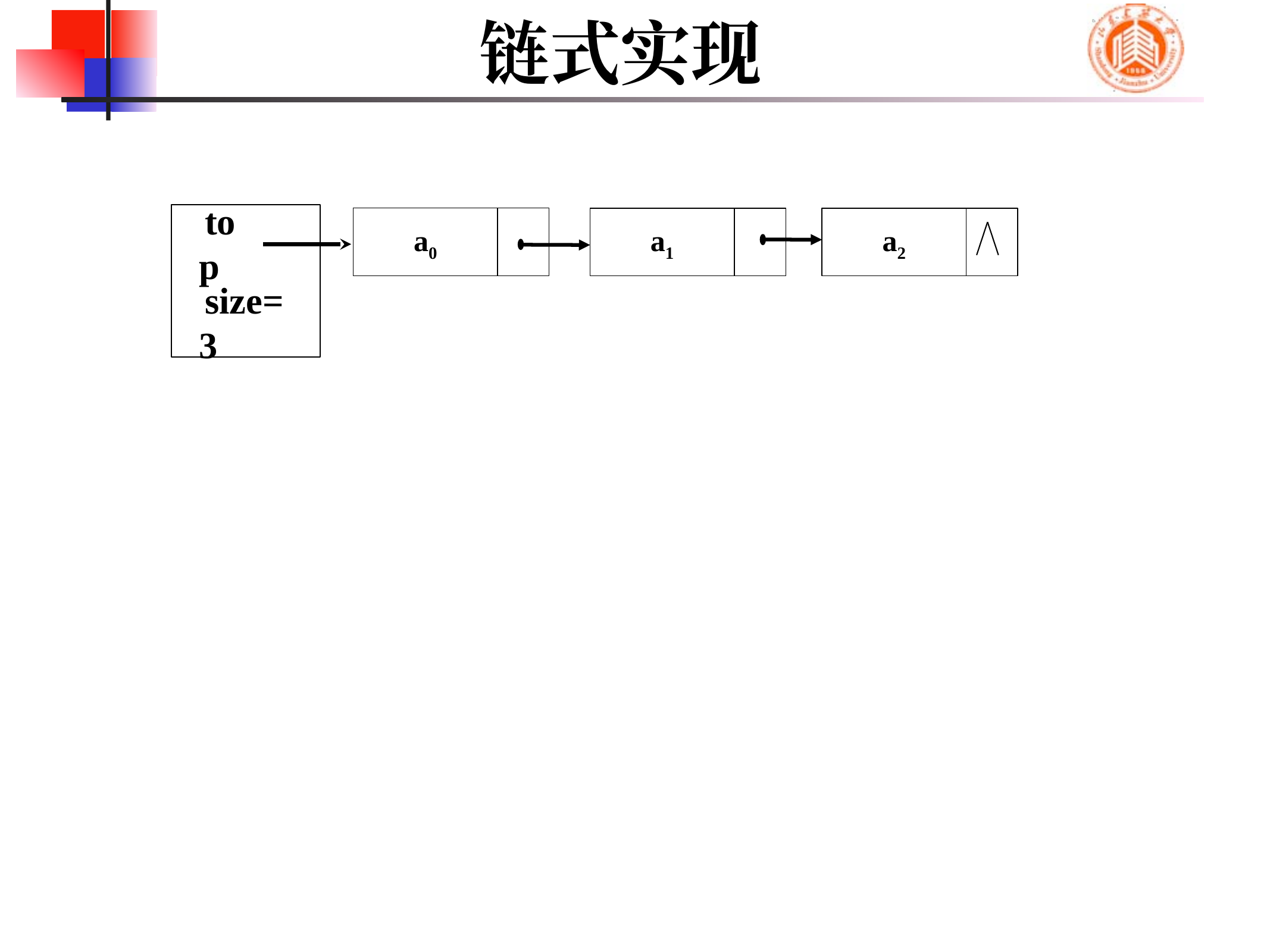

# 链式实现

a0

a1

a2

top

size=3